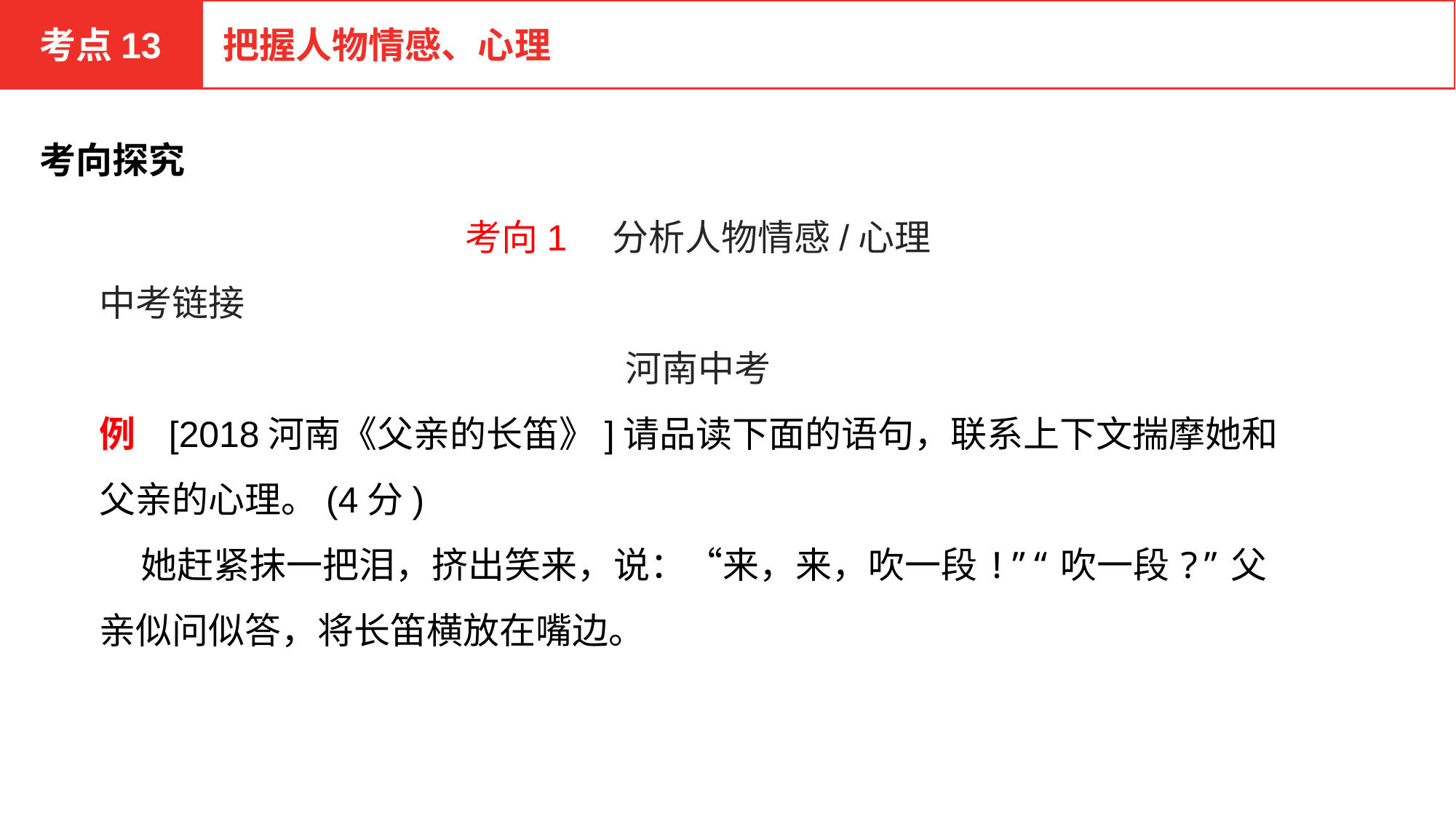

考点13
把握人物情感、心理
考向探究
考向1　分析人物情感/心理
中考链接
河南中考
例   [2018河南《父亲的长笛》]请品读下面的语句，联系上下文揣摩她和父亲的心理。(4分)
    她赶紧抹一把泪，挤出笑来，说：“来，来，吹一段!”“吹一段?”父亲似问似答，将长笛横放在嘴边。